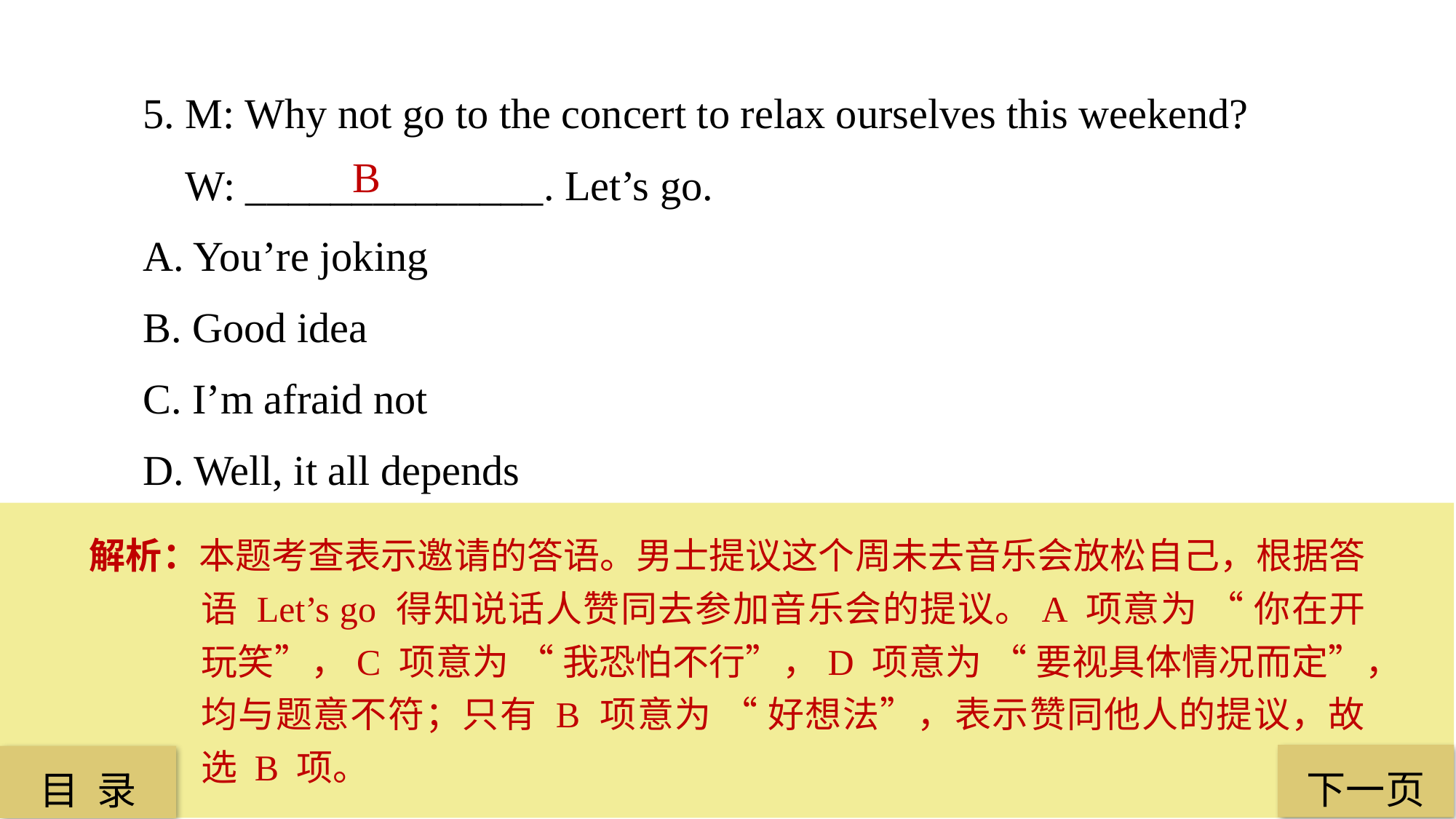

5. M: Why not go to the concert to relax ourselves this weekend?
    W: ______________. Let’s go.
A. You’re joking
B. Good idea
C. I’m afraid not
D. Well, it all depends
 B
解析：本题考查表示邀请的答语。男士提议这个周未去音乐会放松自己，根据答语 Let’s go 得知说话人赞同去参加音乐会的提议。A 项意为 “ 你在开玩笑”，C 项意为 “ 我恐怕不行”，D 项意为 “ 要视具体情况而定”，均与题意不符；只有 B 项意为 “ 好想法”，表示赞同他人的提议，故选 B 项。